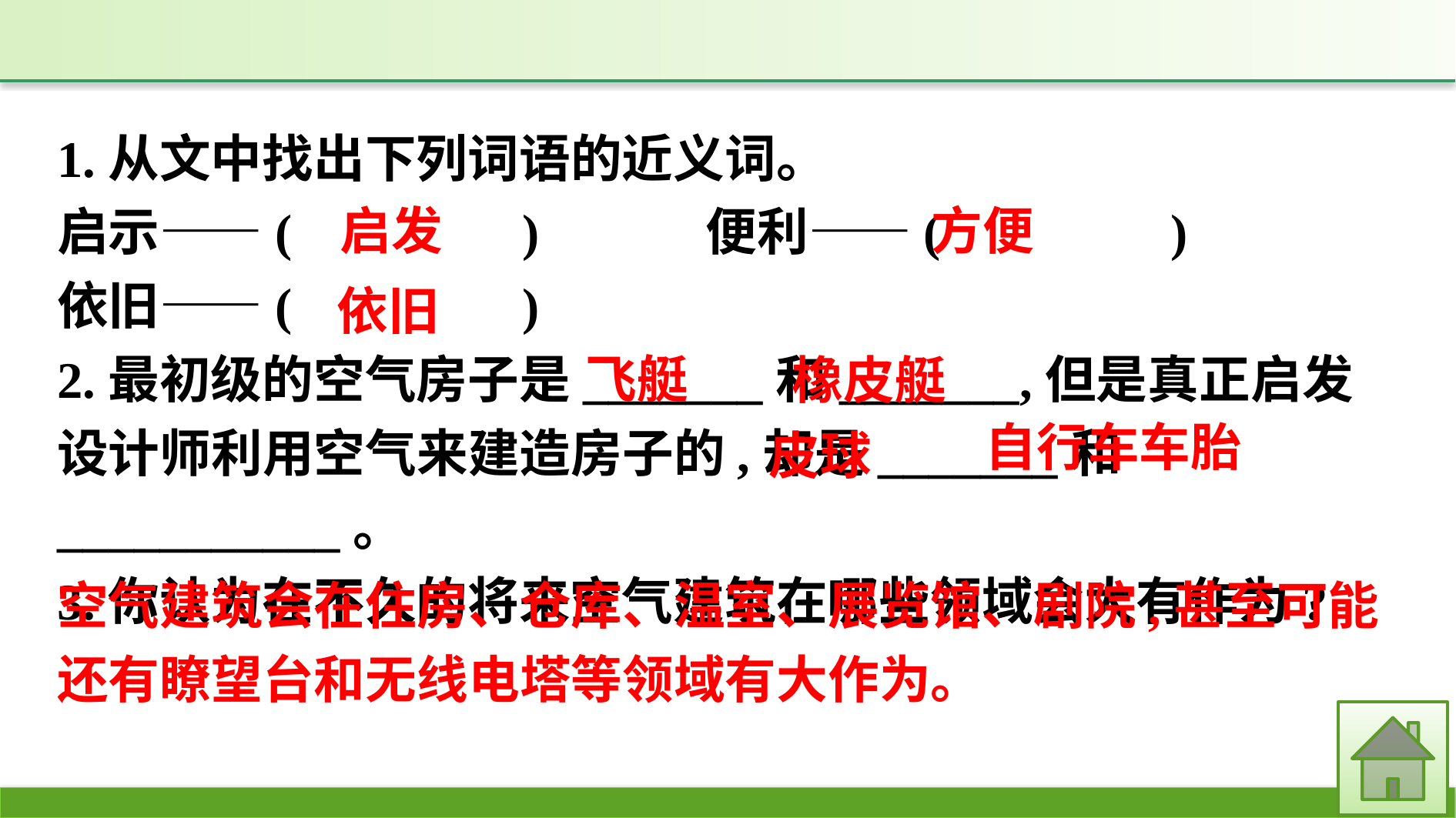

1.从文中找出下列词语的近义词。
启示——(　　　　)　　　便利——(　　　　)
依旧——(　　　　)
2.最初级的空气房子是_______和_______,但是真正启发设计师利用空气来建造房子的,却是_______和___________。
3.你认为在不久的将来空气建筑在哪些领域会大有作为?
启发
方便
依旧
飞艇
橡皮艇
自行车车胎
皮球
空气建筑会在住房、仓库、温室、展览馆、剧院,甚至可能还有瞭望台和无线电塔等领域有大作为。